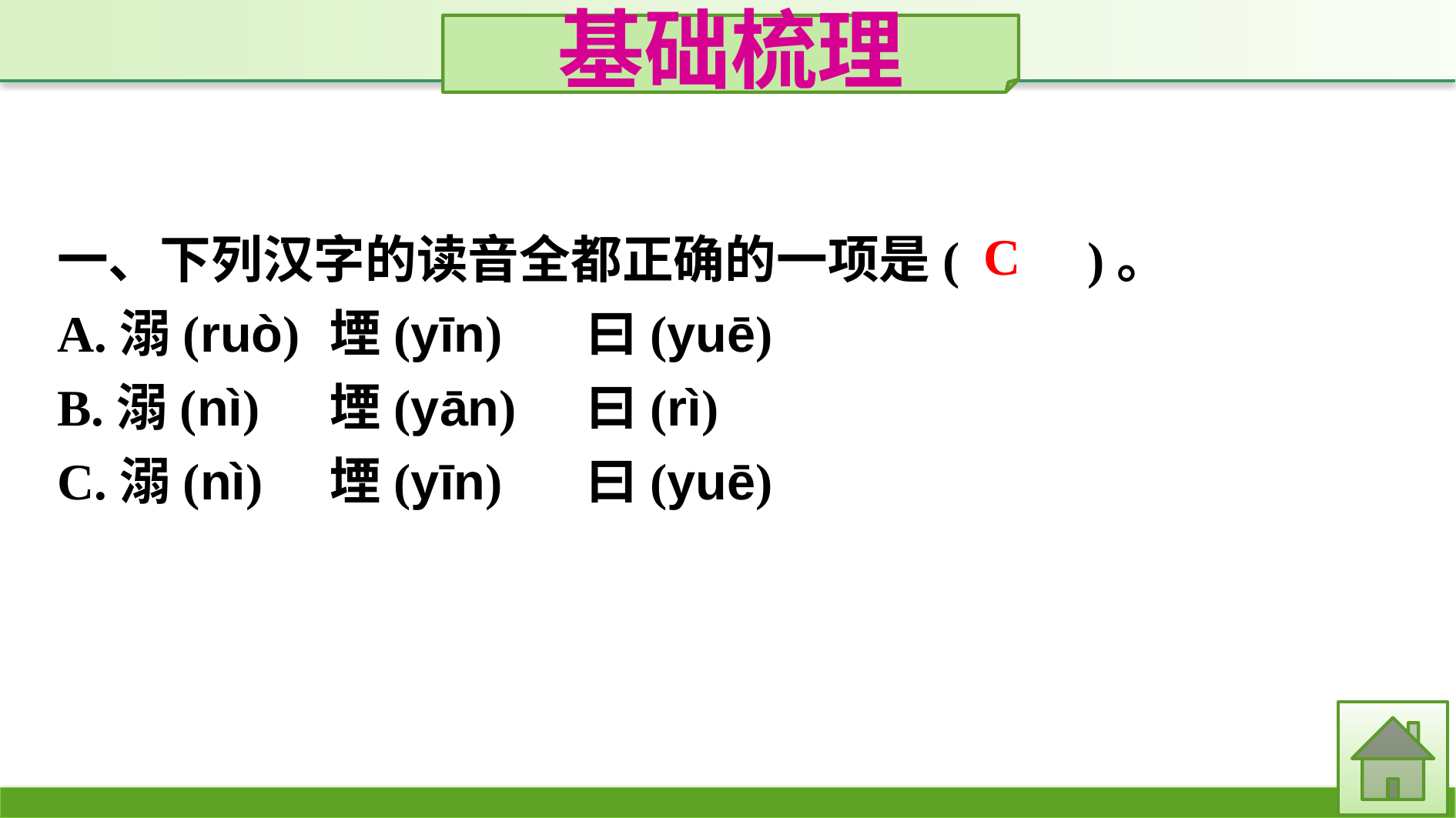

基础梳理
一、下列汉字的读音全都正确的一项是(　　)。
A.溺(ruò)	堙(yīn)　	曰(yuē)
B.溺(nì)	堙(yān)	曰(rì)
C.溺(nì)	堙(yīn)	曰(yuē)
C